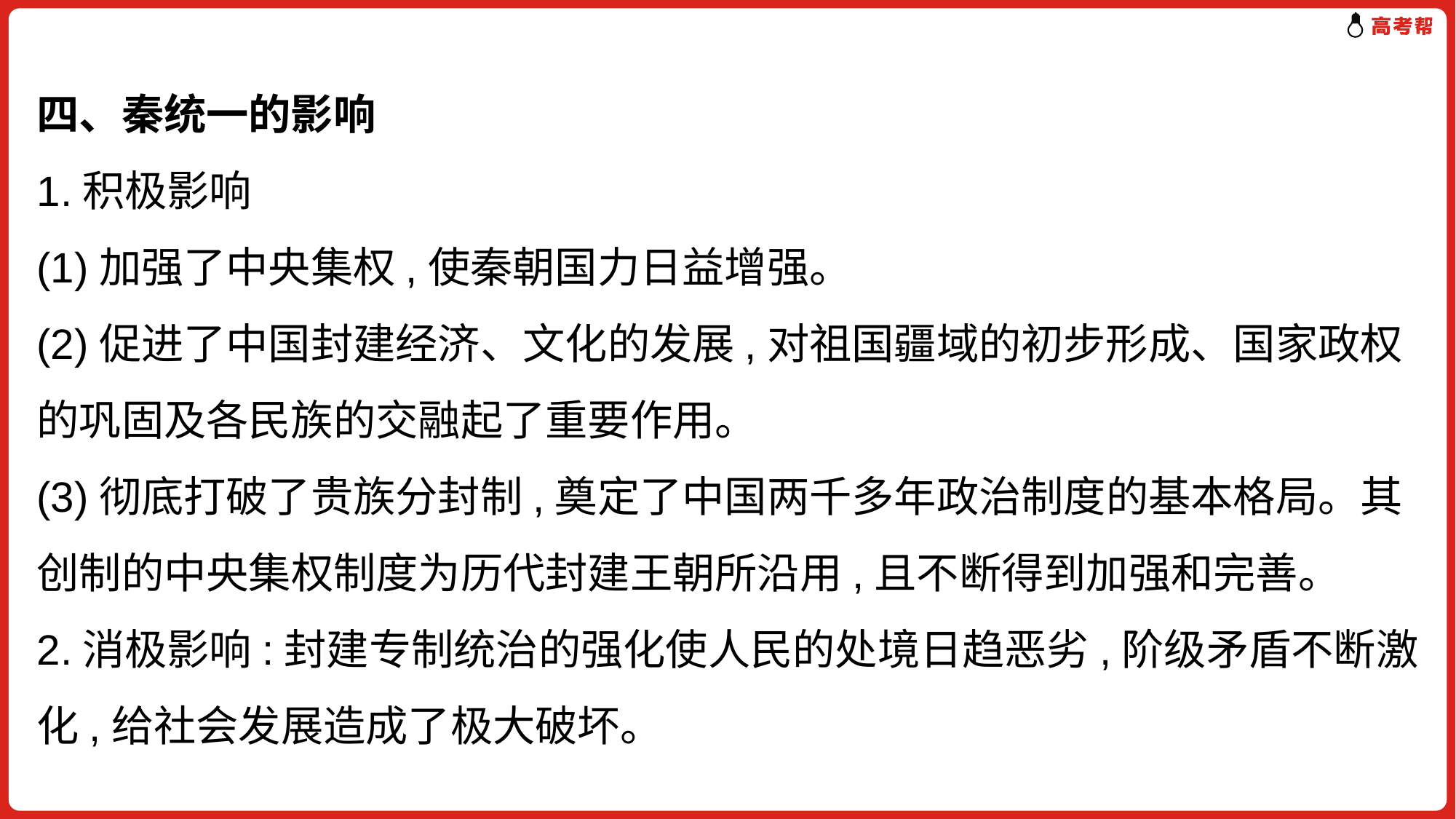

四、秦统一的影响
1.积极影响
(1)加强了中央集权,使秦朝国力日益增强。
(2)促进了中国封建经济、文化的发展,对祖国疆域的初步形成、国家政权
的巩固及各民族的交融起了重要作用。
(3)彻底打破了贵族分封制,奠定了中国两千多年政治制度的基本格局。其
创制的中央集权制度为历代封建王朝所沿用,且不断得到加强和完善。
2.消极影响:封建专制统治的强化使人民的处境日趋恶劣,阶级矛盾不断激
化,给社会发展造成了极大破坏。